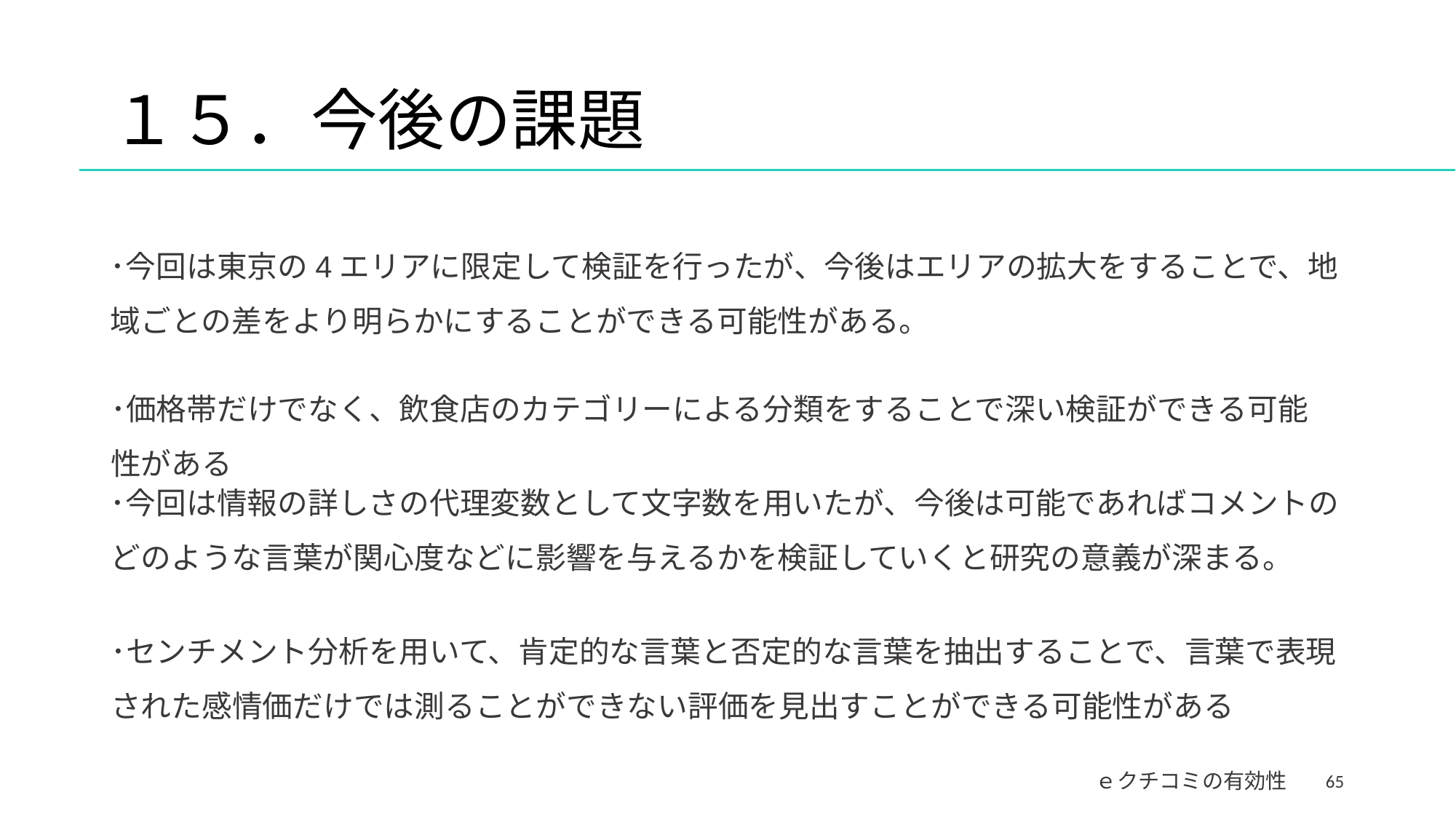

# １５．今後の課題
･今回は東京の4エリアに限定して検証を行ったが、今後はエリアの拡大をすることで、地域ごとの差をより明らかにすることができる可能性がある。
･価格帯だけでなく、飲食店のカテゴリーによる分類をすることで深い検証ができる可能性がある
･今回は情報の詳しさの代理変数として文字数を用いたが、今後は可能であればコメントのどのような言葉が関心度などに影響を与えるかを検証していくと研究の意義が深まる。
･センチメント分析を用いて、肯定的な言葉と否定的な言葉を抽出することで、言葉で表現された感情価だけでは測ることができない評価を見出すことができる可能性がある
65
ｅクチコミの有効性